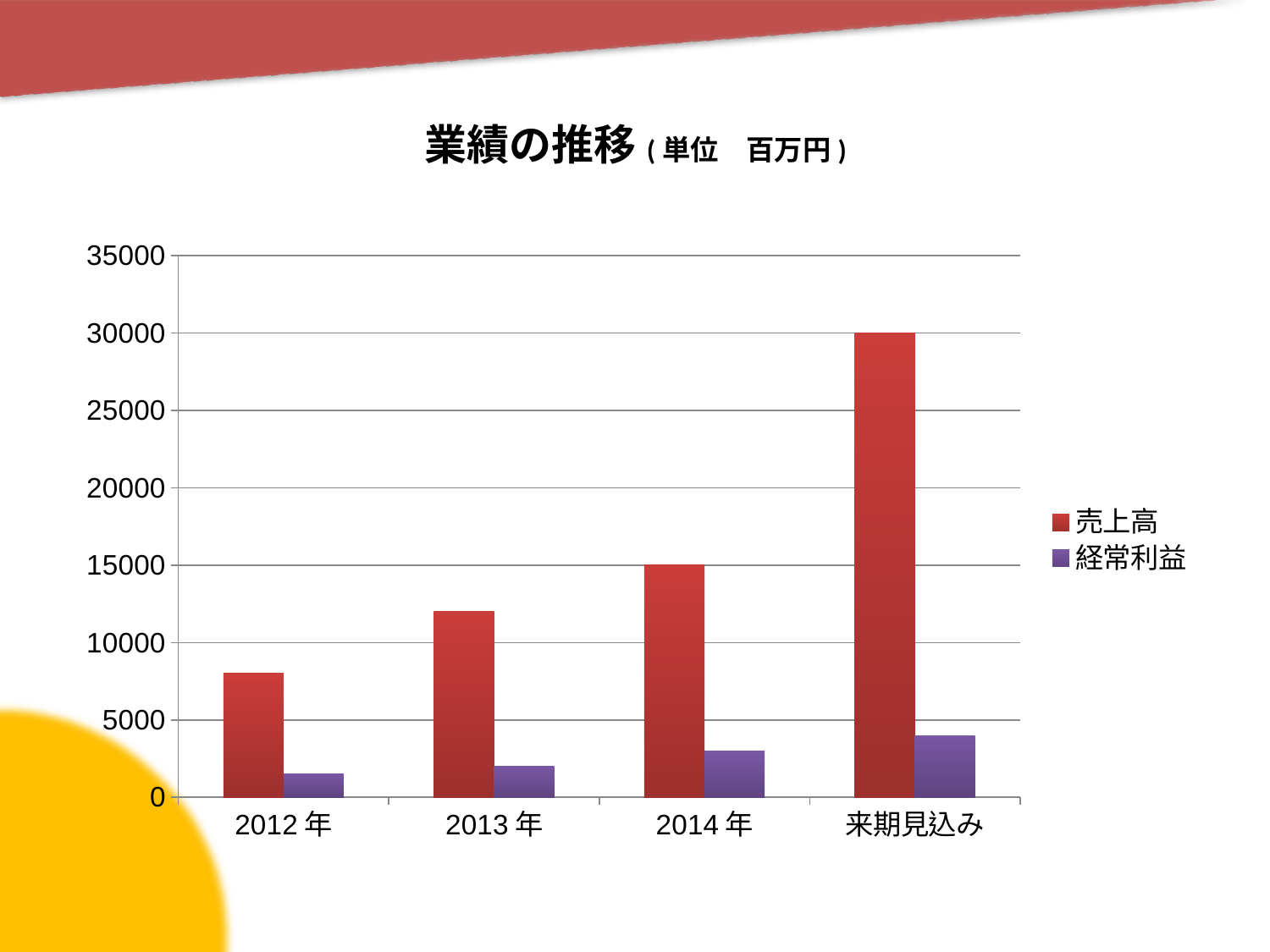

# 業績の推移(単位　百万円)

### Chart

| Category | 売上高 | 経常利益 |
|---|---|---|
| 2012年 | 8000.0 | 1500.0 |
| 2013年 | 12000.0 | 2000.0 |
| 2014年 | 15000.0 | 3000.0 |
| 来期見込み | 30000.0 | 4000.0 |